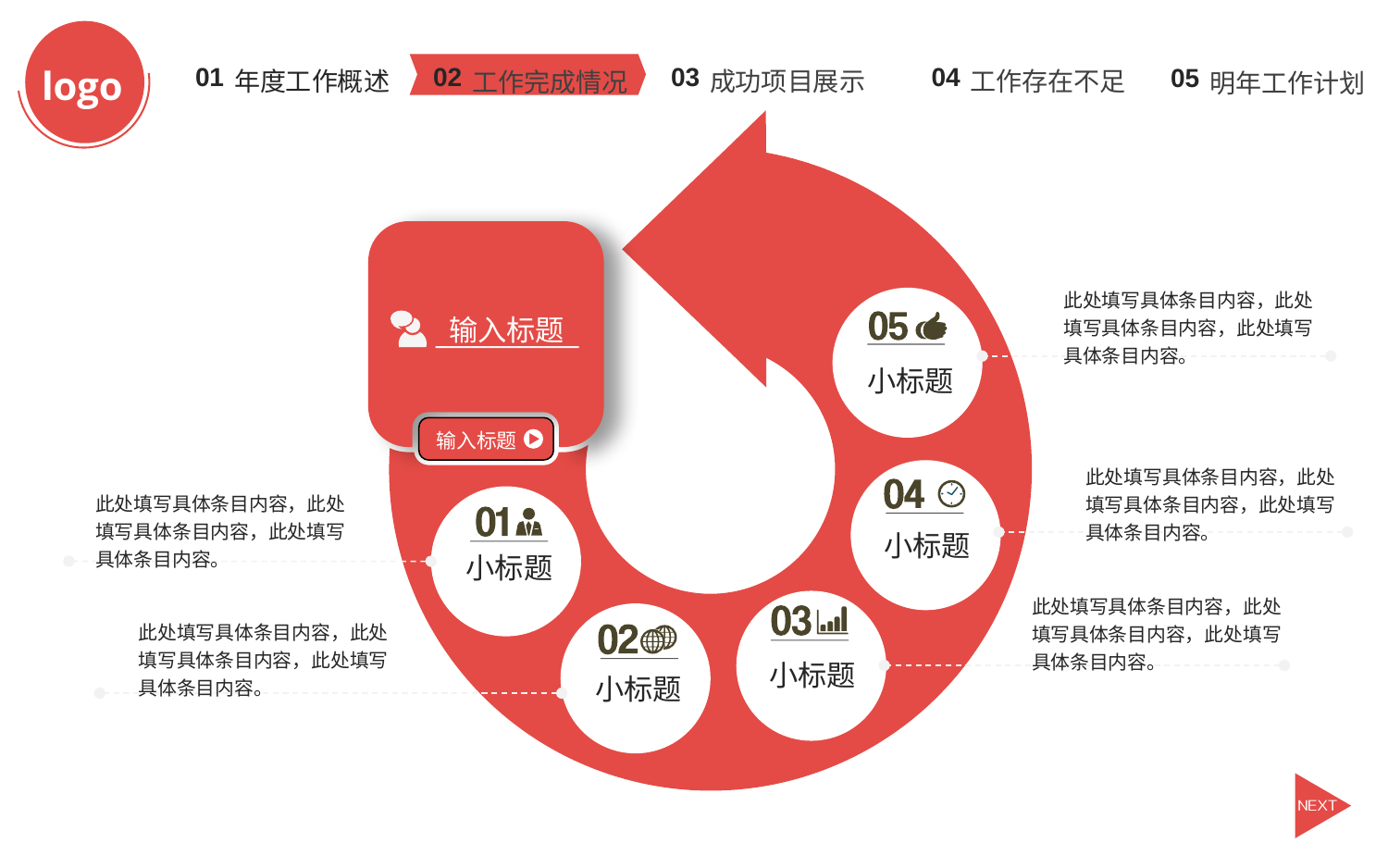

logo
成功项目展示
工作存在不足
年度工作概述
工作完成情况
明年工作计划
03
04
02
01

05

此处填写具体条目内容，此处填写具体条目内容，此处填写具体条目内容。

小标题
输入标题

输入标题

此处填写具体条目内容，此处填写具体条目内容，此处填写具体条目内容。

小标题
此处填写具体条目内容，此处填写具体条目内容，此处填写具体条目内容。

小标题
此处填写具体条目内容，此处填写具体条目内容，此处填写具体条目内容。

小标题

小标题
此处填写具体条目内容，此处填写具体条目内容，此处填写具体条目内容。